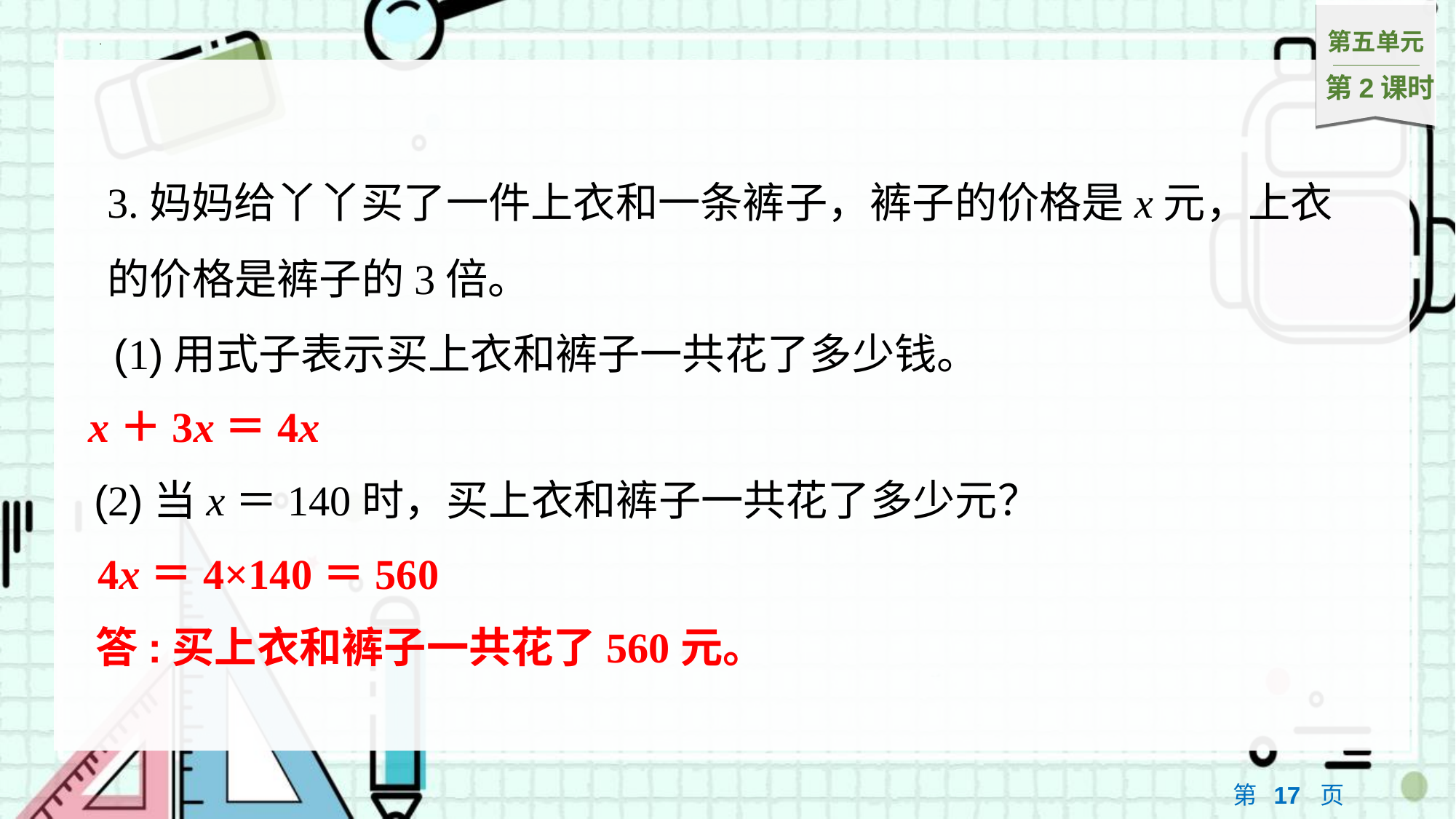

3.妈妈给丫丫买了一件上衣和一条裤子，裤子的价格是x元，上衣的价格是裤子的3倍。
(1)用式子表示买上衣和裤子一共花了多少钱。
x＋3x＝4x
(2)当x＝140时，买上衣和裤子一共花了多少元？
4x＝4×140＝560
答:买上衣和裤子一共花了560元。